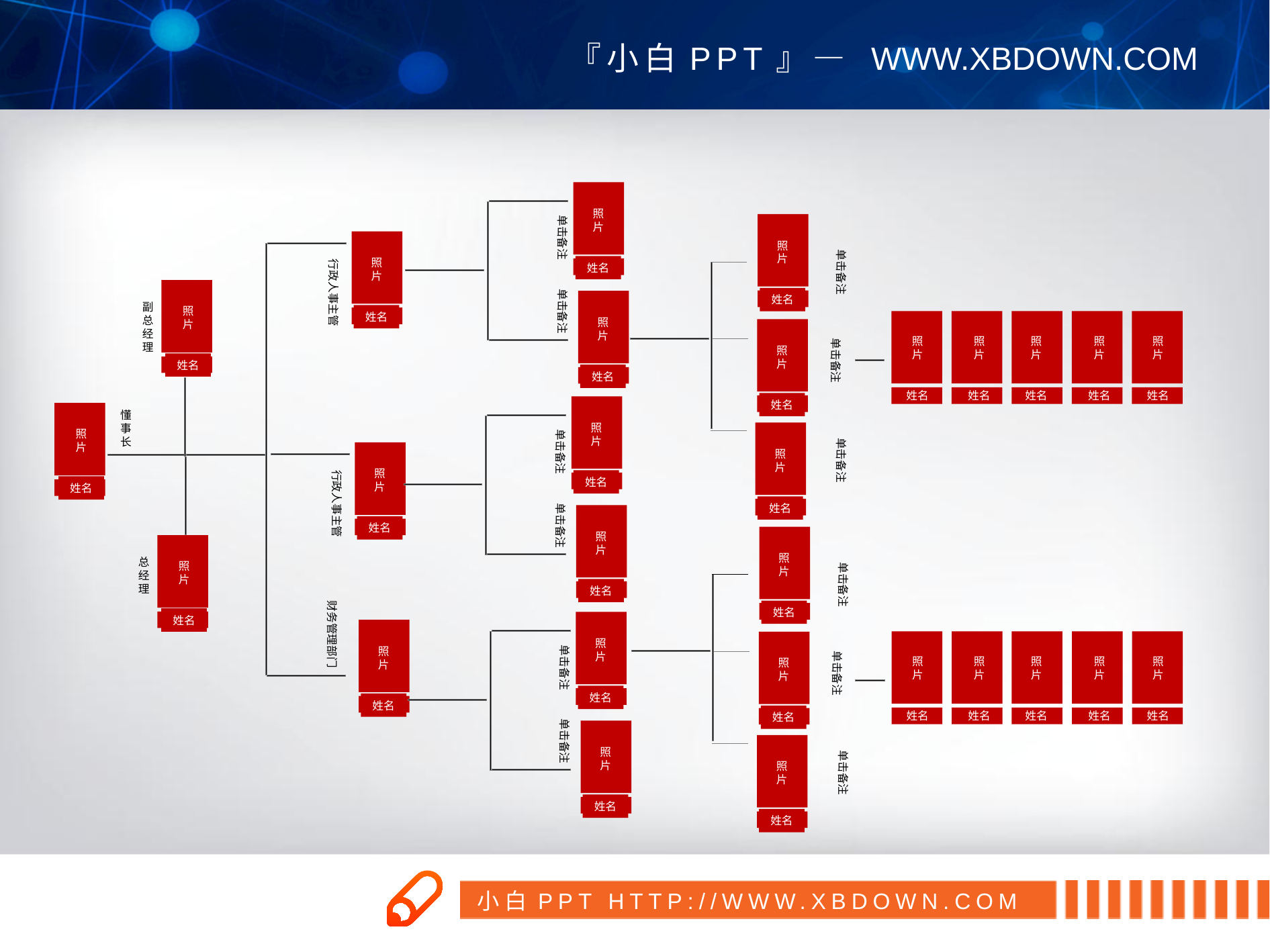

照片
姓名

单击备注

照片
姓名

照片
姓名

单击备注
行政人事主管

照片
姓名

单击备注

照片
姓名

副总经理

照片
姓名

照片
姓名

照片
姓名

照片
姓名

照片
姓名

照片
姓名

单击备注

照片
姓名

照片
姓名

懂事长

照片
姓名

单击备注
单击备注

照片
姓名

行政人事主管
单击备注

照片
姓名

照片
姓名

照片
姓名

总经理

单击备注

财务管理部门

照片
姓名

照片
姓名

照片
姓名

照片
姓名

照片
姓名

照片
姓名

照片
姓名

照片
姓名

单击备注
单击备注

单击备注

照片
姓名

照片
姓名

单击备注